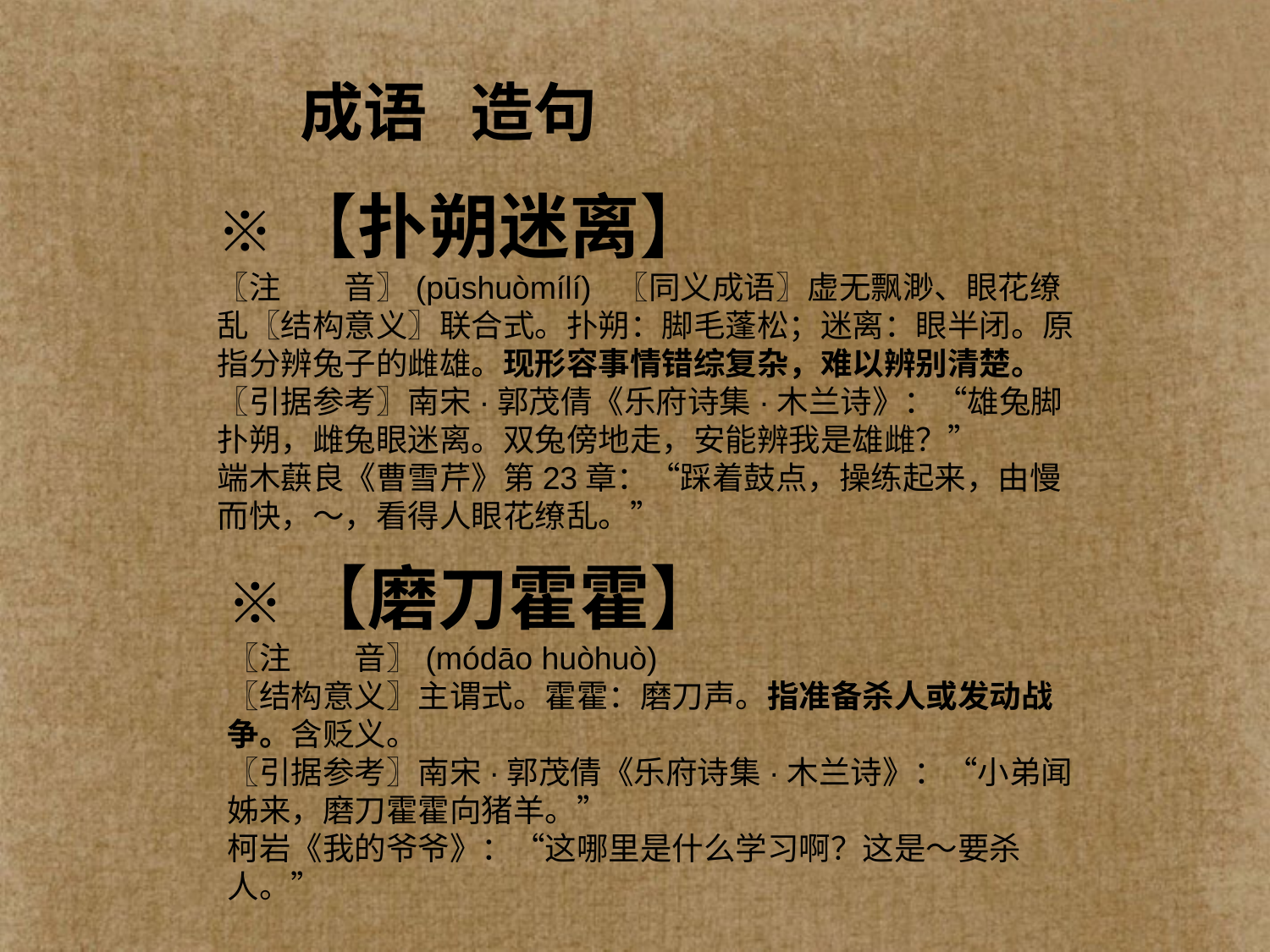

成语   造句
※【扑朔迷离】
〖注　　音〗(pūshuòmílí)  〖同义成语〗虚无飘渺、眼花缭乱〖结构意义〗联合式。扑朔：脚毛蓬松；迷离：眼半闭。原指分辨兔子的雌雄。现形容事情错综复杂，难以辨别清楚。
〖引据参考〗南宋·郭茂倩《乐府诗集·木兰诗》：“雄兔脚扑朔，雌兔眼迷离。双兔傍地走，安能辨我是雄雌？”
端木蕻良《曹雪芹》第23章：“踩着鼓点，操练起来，由慢而快，～，看得人眼花缭乱。”
※【磨刀霍霍】
〖注　　音〗(módāo huòhuò)
〖结构意义〗主谓式。霍霍：磨刀声。指准备杀人或发动战争。含贬义。
〖引据参考〗南宋·郭茂倩《乐府诗集·木兰诗》：“小弟闻姊来，磨刀霍霍向猪羊。”
柯岩《我的爷爷》：“这哪里是什么学习啊？这是～要杀人。”